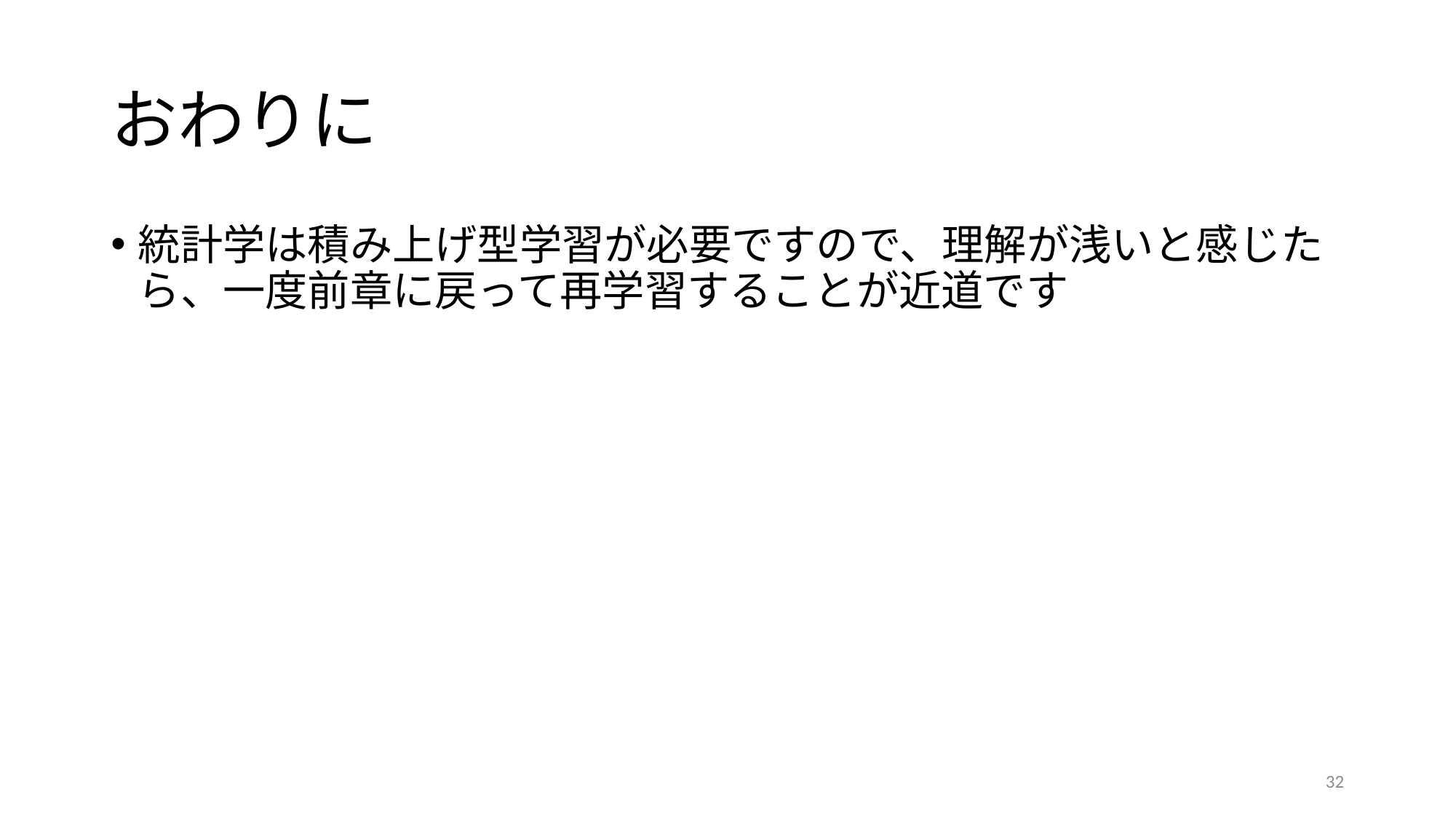

# おわりに
統計学は積み上げ型学習が必要ですので、理解が浅いと感じたら、一度前章に戻って再学習することが近道です
32